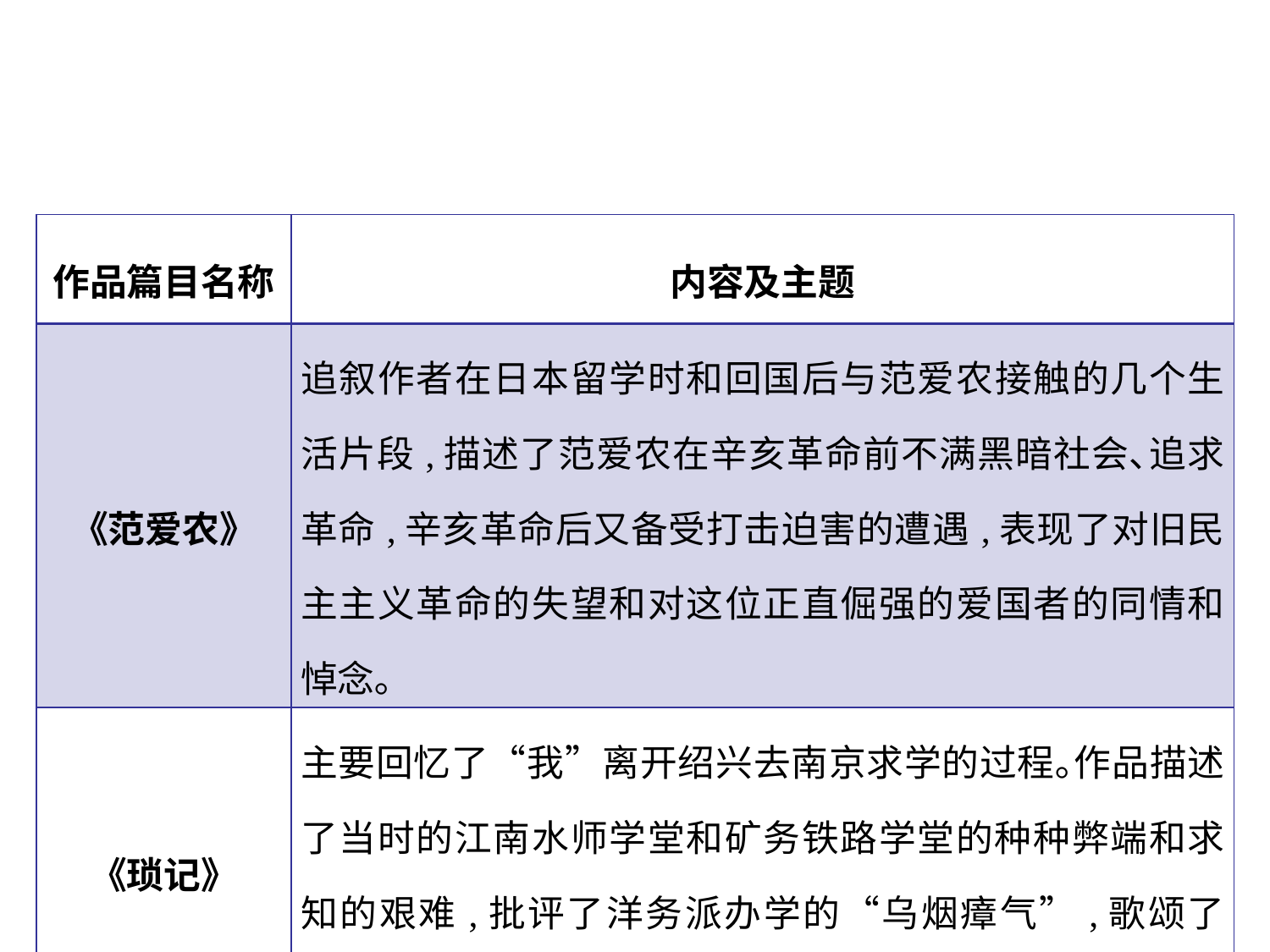

| 作品篇目名称 | 内容及主题 |
| --- | --- |
| 《范爱农》 | 追叙作者在日本留学时和回国后与范爱农接触的几个生活片段,描述了范爱农在辛亥革命前不满黑暗社会､追求革命,辛亥革命后又备受打击迫害的遭遇,表现了对旧民主主义革命的失望和对这位正直倔强的爱国者的同情和悼念｡ |
| 《琐记》 | 主要回忆了“我”离开绍兴去南京求学的过程｡作品描述了当时的江南水师学堂和矿务铁路学堂的种种弊端和求知的艰难,批评了洋务派办学的“乌烟瘴气”,歌颂了“不满现状”的革命青年,表现出探求真理的强烈欲望｡ |